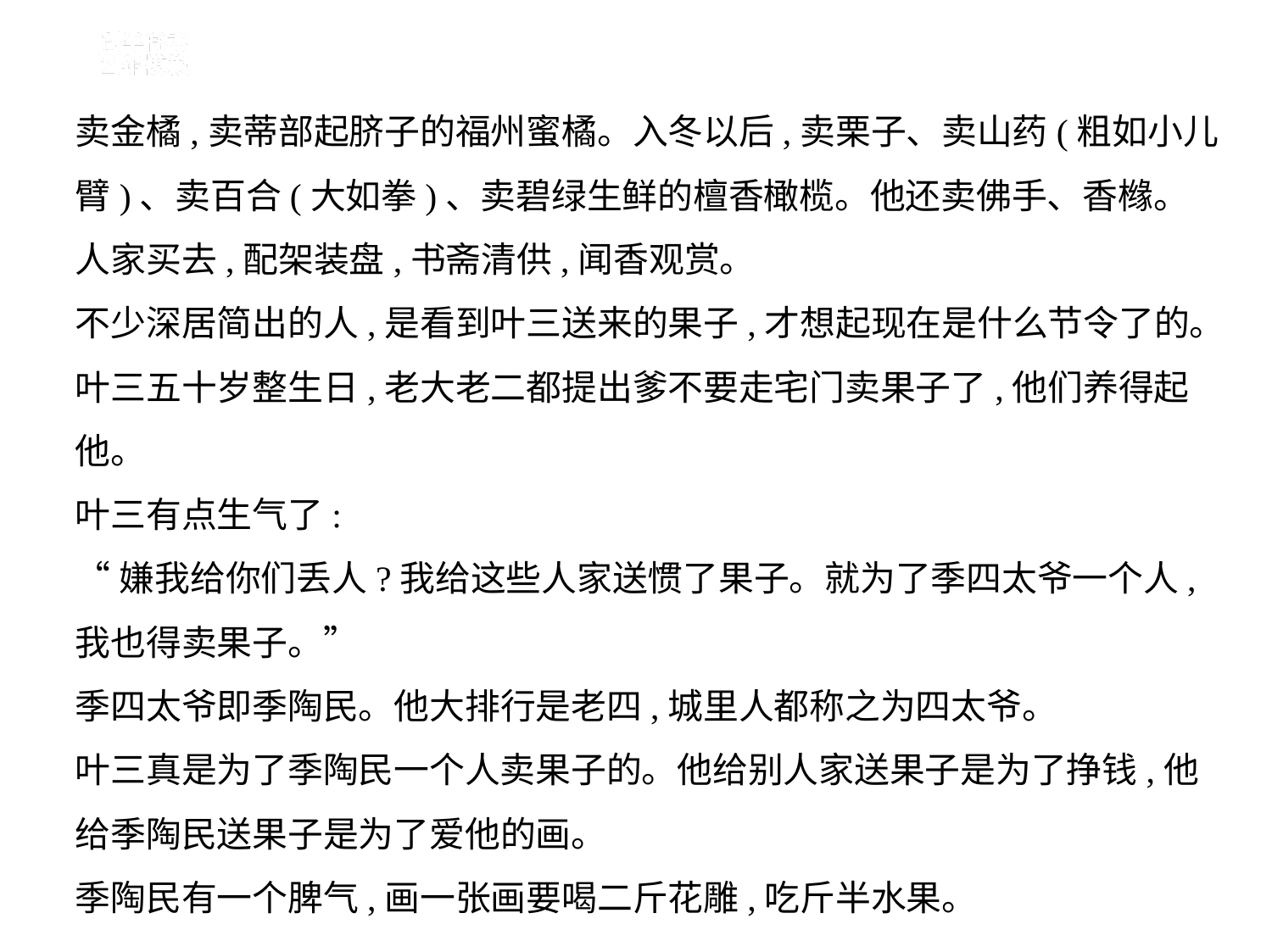

卖金橘,卖蒂部起脐子的福州蜜橘。入冬以后,卖栗子、卖山药(粗如小儿
臂)、卖百合(大如拳)、卖碧绿生鲜的檀香橄榄。他还卖佛手、香橼。
人家买去,配架装盘,书斋清供,闻香观赏。
不少深居简出的人,是看到叶三送来的果子,才想起现在是什么节令了的。
叶三五十岁整生日,老大老二都提出爹不要走宅门卖果子了,他们养得起
他。
叶三有点生气了:
“嫌我给你们丢人?我给这些人家送惯了果子。就为了季四太爷一个人,
我也得卖果子。”
季四太爷即季陶民。他大排行是老四,城里人都称之为四太爷。
叶三真是为了季陶民一个人卖果子的。他给别人家送果子是为了挣钱,他
给季陶民送果子是为了爱他的画。
季陶民有一个脾气,画一张画要喝二斤花雕,吃斤半水果。